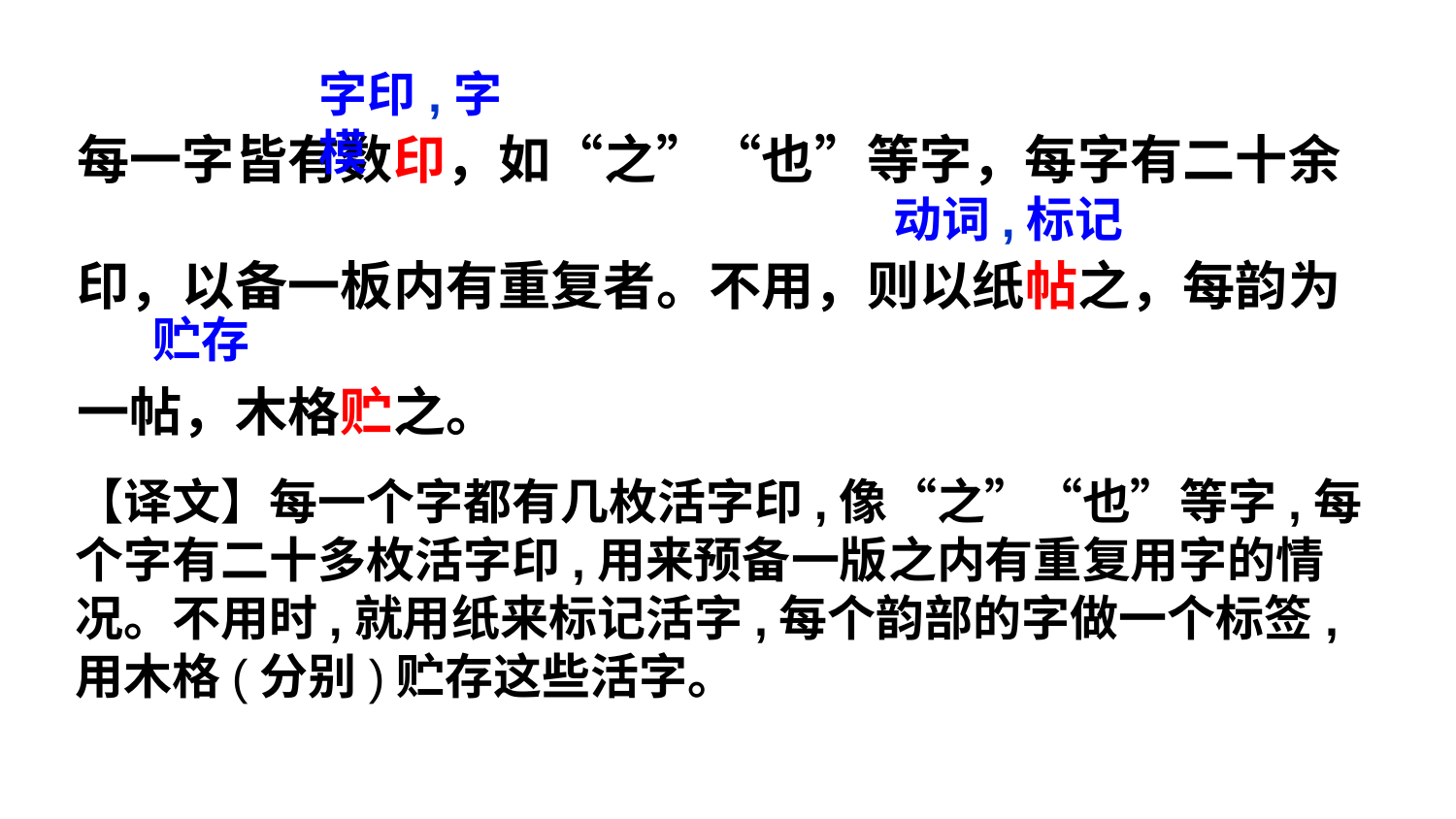

每一字皆有数印，如“之”“也”等字，每字有二十余印，以备一板内有重复者。不用，则以纸帖之，每韵为一帖，木格贮之。
字印,字模
动词,标记
贮存
【译文】每一个字都有几枚活字印,像“之”“也”等字,每个字有二十多枚活字印,用来预备一版之内有重复用字的情况。不用时,就用纸来标记活字,每个韵部的字做一个标签,用木格(分别)贮存这些活字。